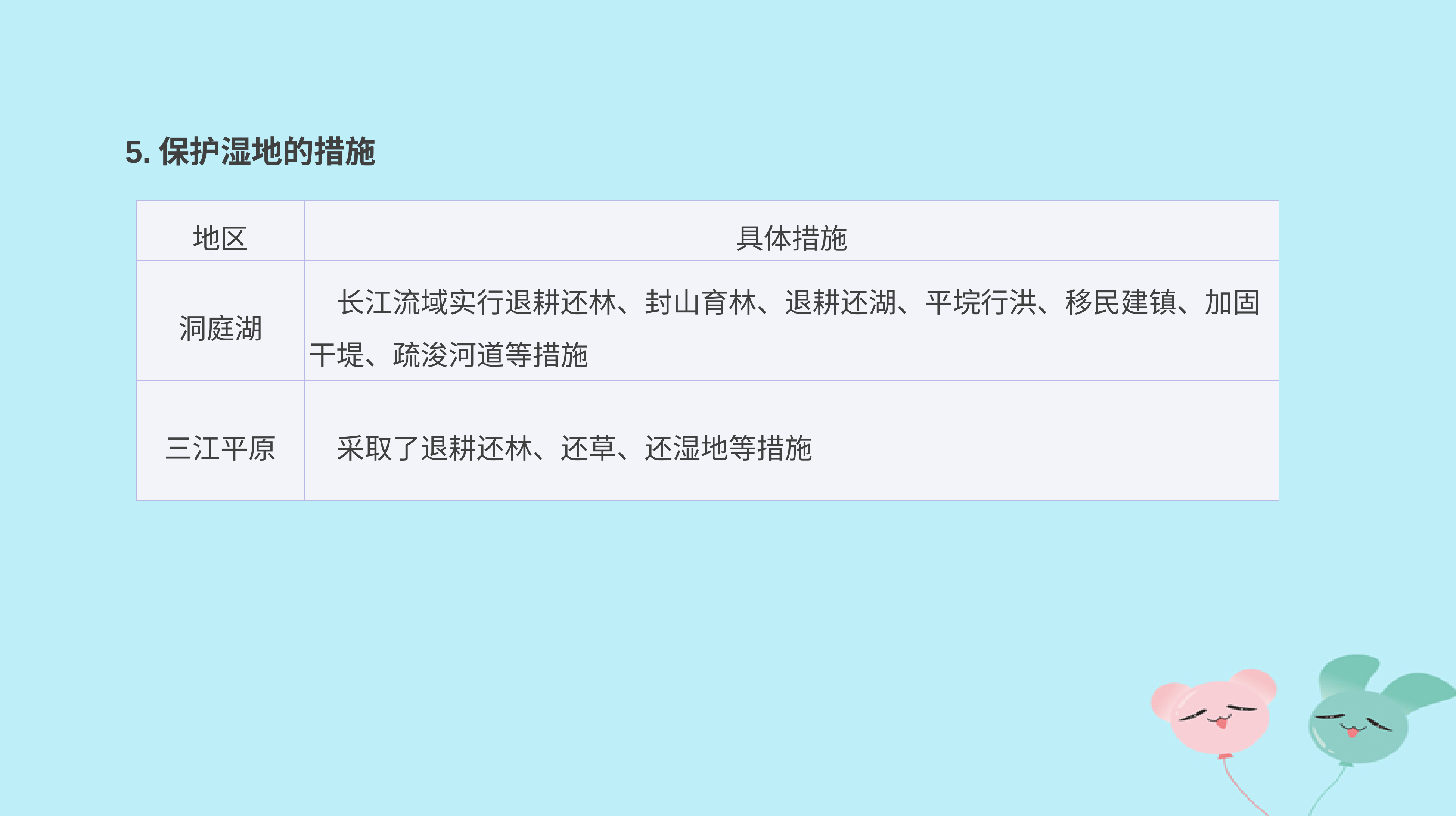

5.保护湿地的措施
| 地区 | 具体措施 |
| --- | --- |
| 洞庭湖 | 长江流域实行退耕还林、封山育林、退耕还湖、平垸行洪、移民建镇、加固干堤、疏浚河道等措施 |
| 三江平原 | 采取了退耕还林、还草、还湿地等措施 |